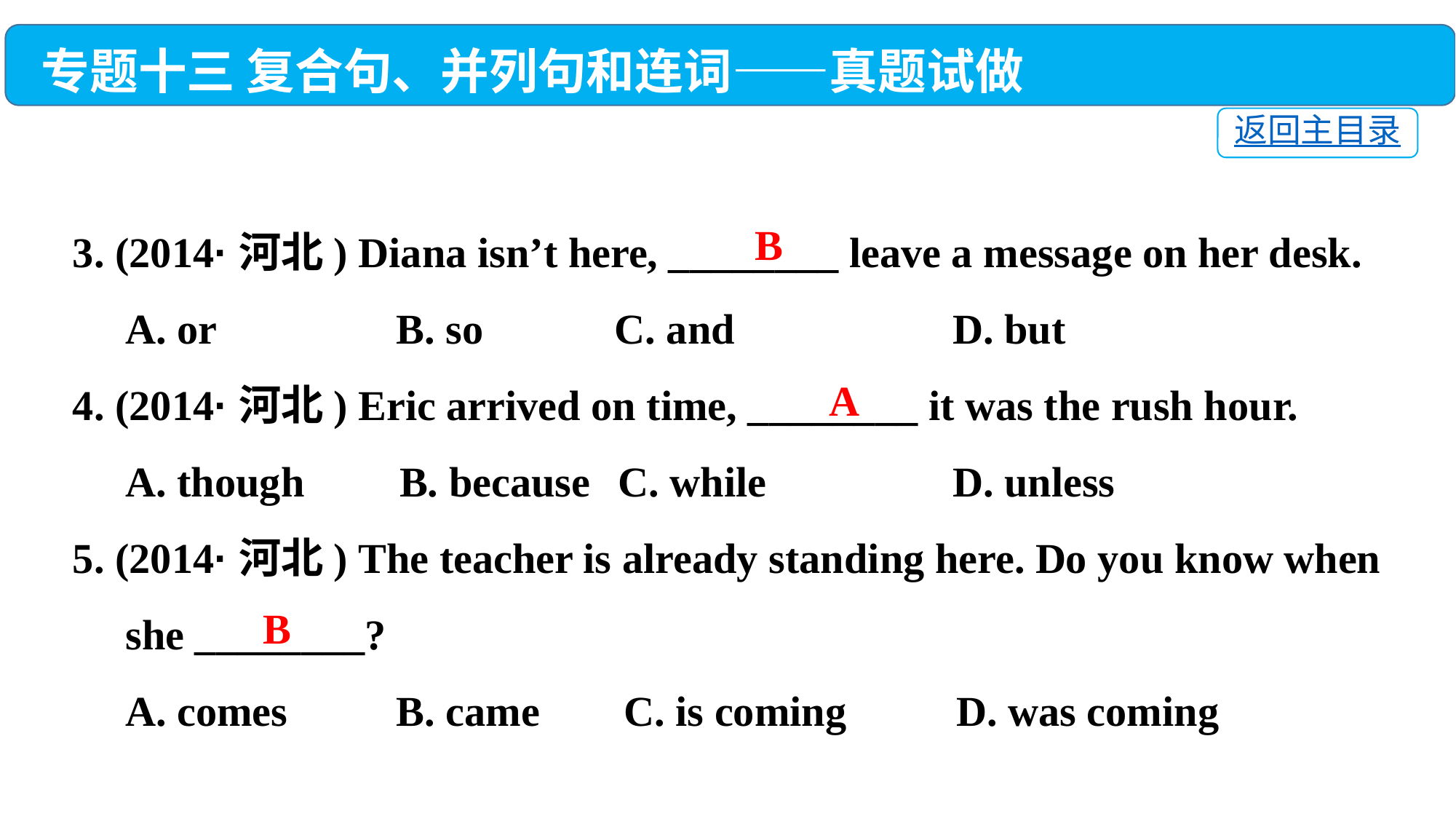

专题十三 复合句、并列句和连词——真题试做
返回主目录
3. (2014·河北) Diana isn’t here, ________ leave a message on her desk.
     A. or	          B. so	          C. and	           D. but
4. (2014·河北) Eric arrived on time, ________ it was the rush hour.
     A. though         B. because	C. while	           D. unless
5. (2014·河北) The teacher is already standing here. Do you know when
     she ________?
     A. comes	          B. came        C. is coming	 D. was coming
B
A
B